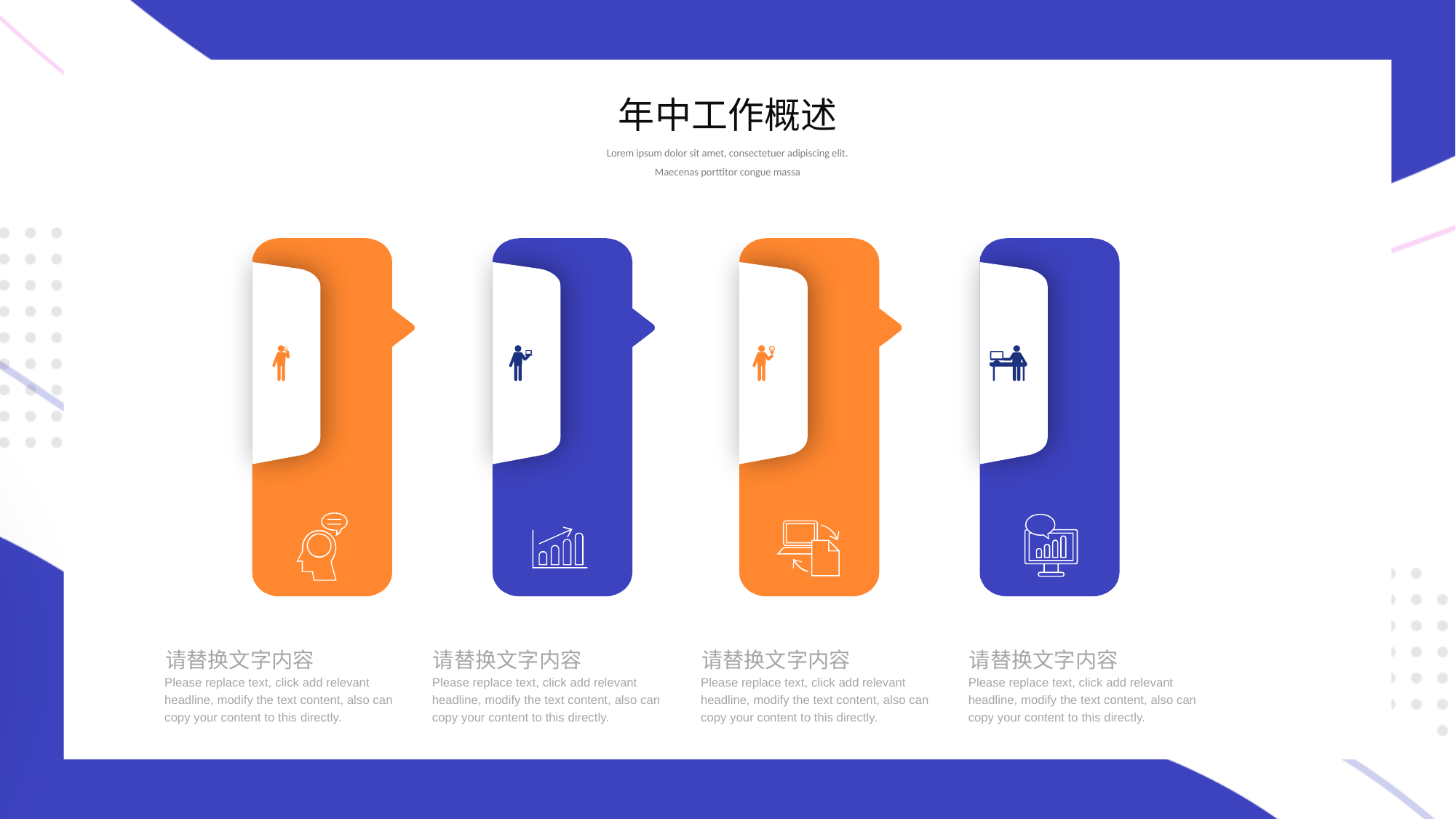

年中工作概述
Lorem ipsum dolor sit amet, consectetuer adipiscing elit. Maecenas porttitor congue massa

请替换文字内容
请替换文字内容
请替换文字内容
请替换文字内容
Please replace text, click add relevant headline, modify the text content, also can copy your content to this directly.
Please replace text, click add relevant headline, modify the text content, also can copy your content to this directly.
Please replace text, click add relevant headline, modify the text content, also can copy your content to this directly.
Please replace text, click add relevant headline, modify the text content, also can copy your content to this directly.